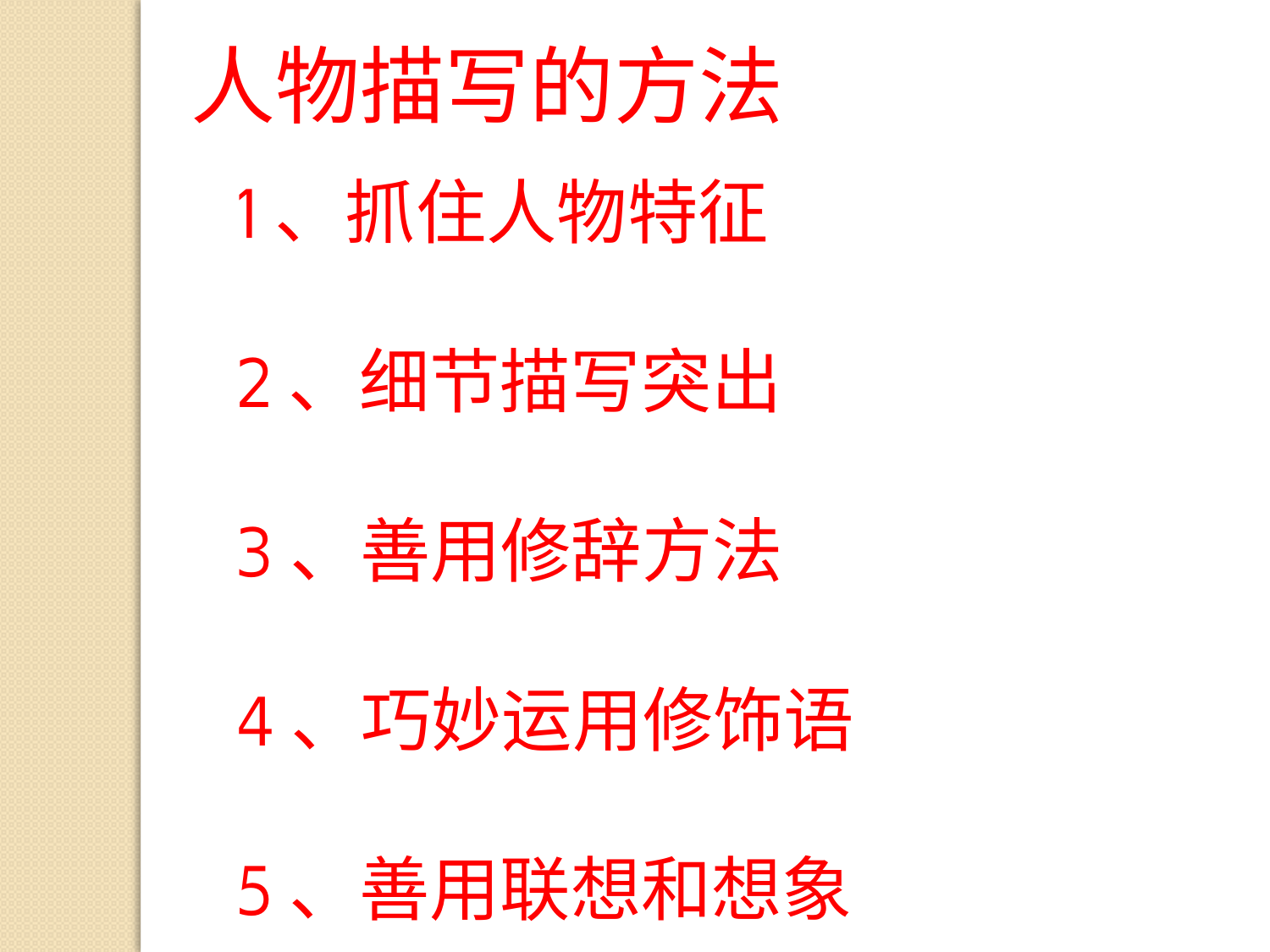

人物描写的方法
1、抓住人物特征

2、细节描写突出

3、善用修辞方法

4、巧妙运用修饰语

5、善用联想和想象